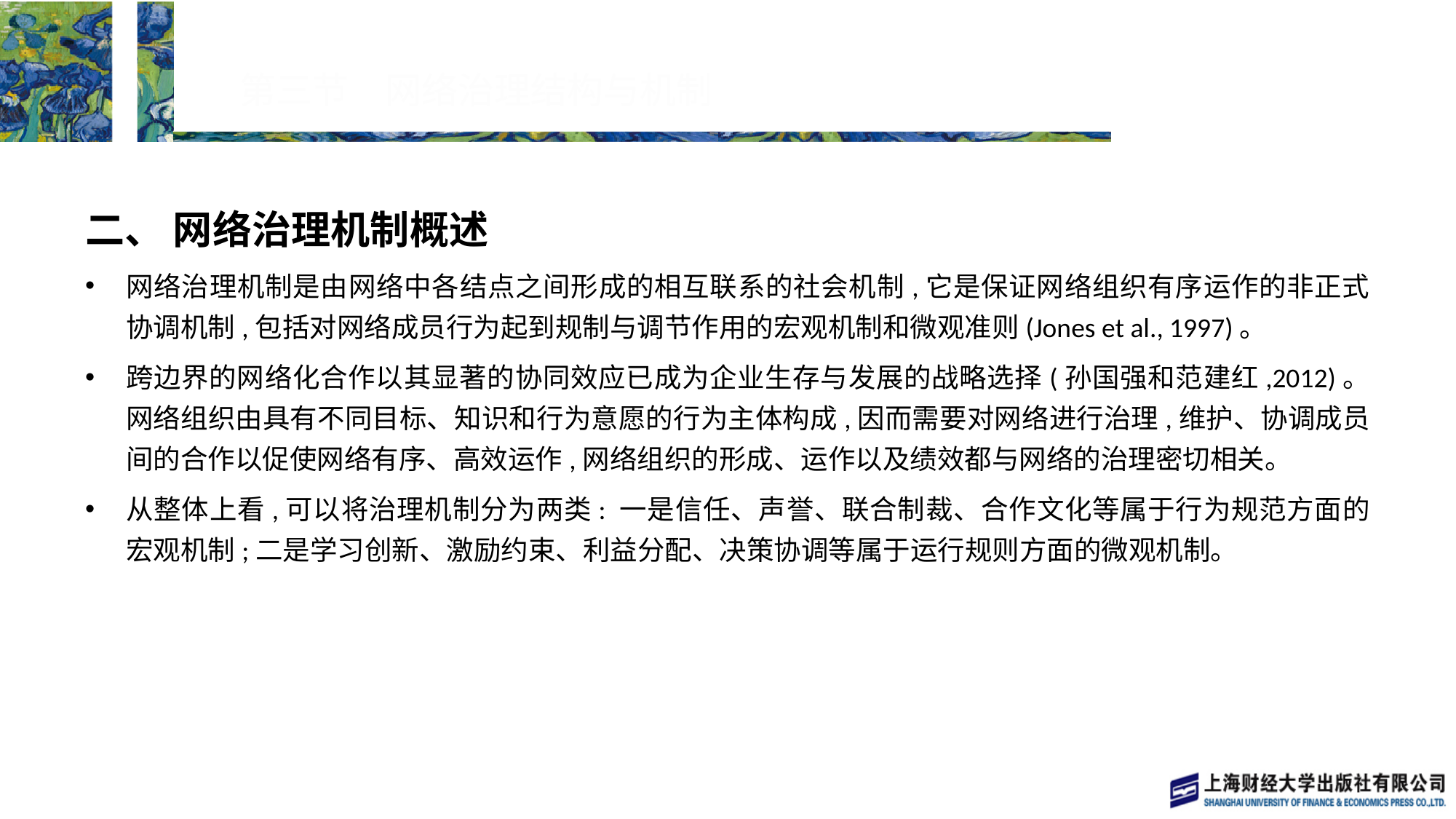

# 第三节　网络治理结构与机制
二、 网络治理机制概述
网络治理机制是由网络中各结点之间形成的相互联系的社会机制,它是保证网络组织有序运作的非正式协调机制,包括对网络成员行为起到规制与调节作用的宏观机制和微观准则(Jones et al., 1997)。
跨边界的网络化合作以其显著的协同效应已成为企业生存与发展的战略选择(孙国强和范建红,2012)。网络组织由具有不同目标、知识和行为意愿的行为主体构成,因而需要对网络进行治理,维护、协调成员间的合作以促使网络有序、高效运作,网络组织的形成、运作以及绩效都与网络的治理密切相关。
从整体上看,可以将治理机制分为两类: 一是信任、声誉、联合制裁、合作文化等属于行为规范方面的宏观机制;二是学习创新、激励约束、利益分配、决策协调等属于运行规则方面的微观机制。